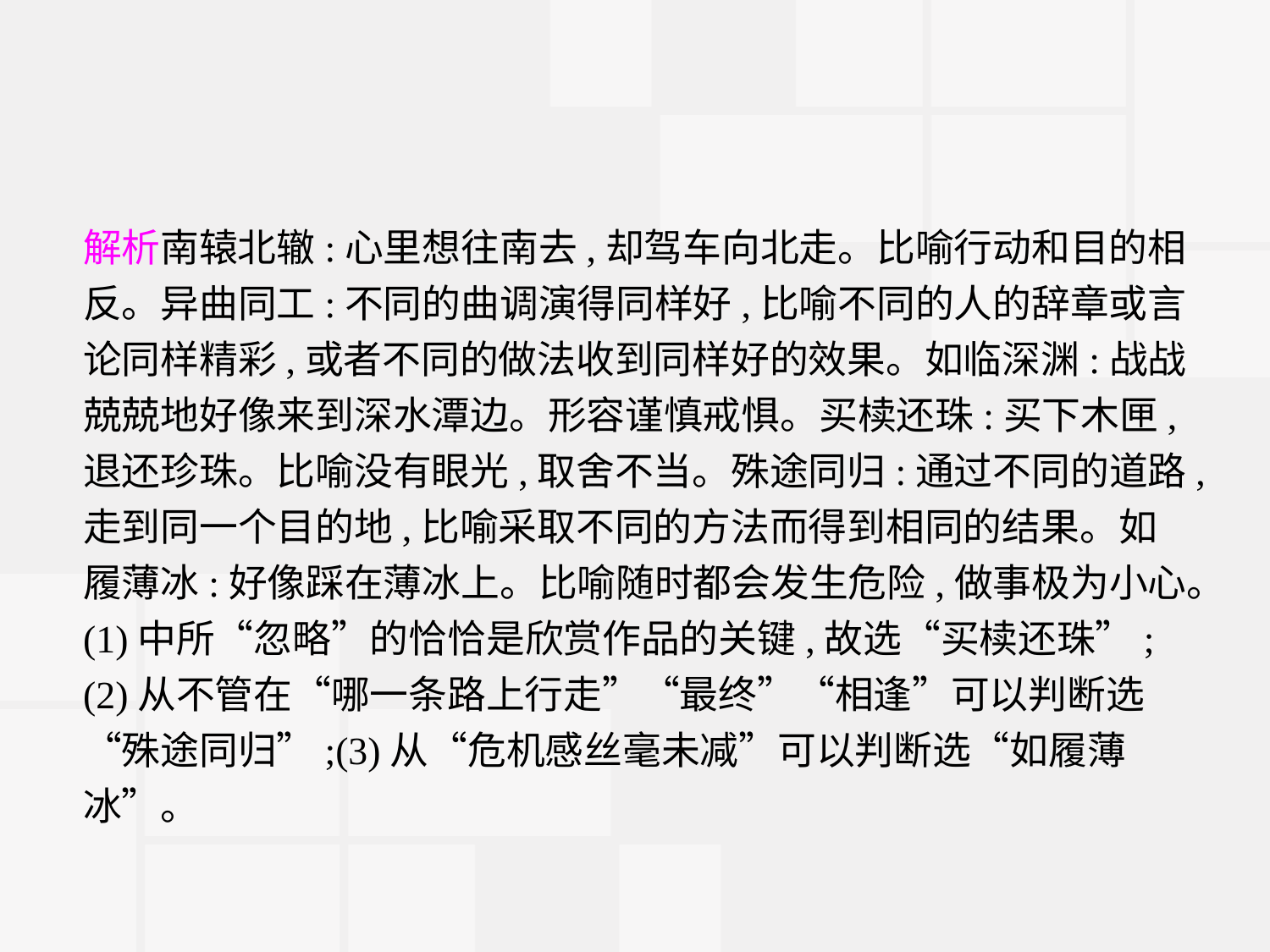

解析南辕北辙:心里想往南去,却驾车向北走。比喻行动和目的相反。异曲同工:不同的曲调演得同样好,比喻不同的人的辞章或言论同样精彩,或者不同的做法收到同样好的效果。如临深渊:战战兢兢地好像来到深水潭边。形容谨慎戒惧。买椟还珠:买下木匣,退还珍珠。比喻没有眼光,取舍不当。殊途同归:通过不同的道路,走到同一个目的地,比喻采取不同的方法而得到相同的结果。如履薄冰:好像踩在薄冰上。比喻随时都会发生危险,做事极为小心。(1)中所“忽略”的恰恰是欣赏作品的关键,故选“买椟还珠”;(2)从不管在“哪一条路上行走”“最终”“相逢”可以判断选“殊途同归”;(3)从“危机感丝毫未减”可以判断选“如履薄冰”。